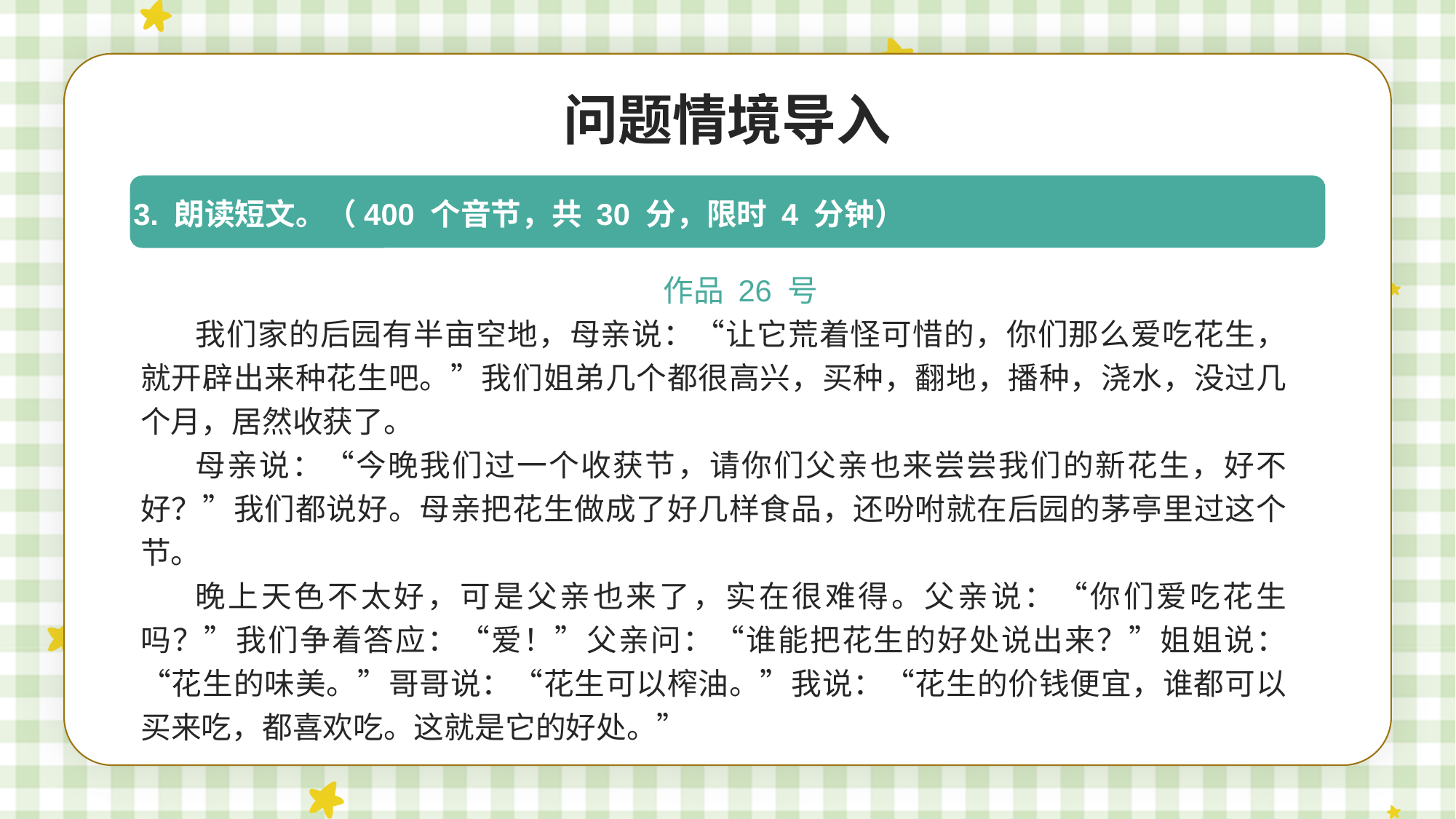

问题情境导入
3. 朗读短文。（400 个音节，共 30 分，限时 4 分钟）
作品 26 号
我们家的后园有半亩空地，母亲说：“让它荒着怪可惜的，你们那么爱吃花生，就开辟出来种花生吧。”我们姐弟几个都很高兴，买种，翻地，播种，浇水，没过几个月，居然收获了。
母亲说：“今晚我们过一个收获节，请你们父亲也来尝尝我们的新花生，好不好？”我们都说好。母亲把花生做成了好几样食品，还吩咐就在后园的茅亭里过这个节。
晚上天色不太好，可是父亲也来了，实在很难得。父亲说：“你们爱吃花生吗？”我们争着答应：“爱！”父亲问：“谁能把花生的好处说出来？”姐姐说：“花生的味美。”哥哥说：“花生可以榨油。”我说：“花生的价钱便宜，谁都可以买来吃，都喜欢吃。这就是它的好处。”